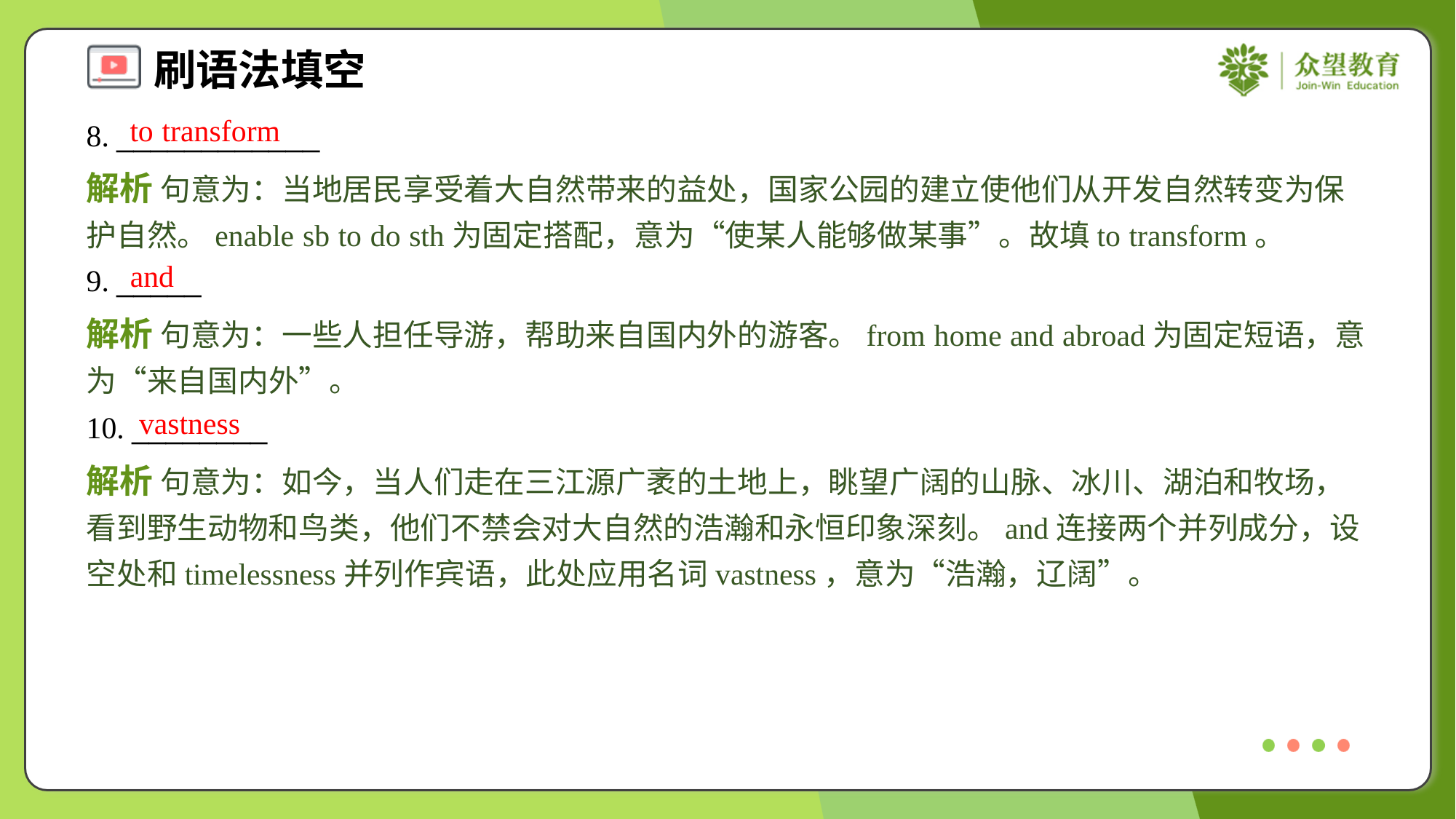

to transform
8. ____________
解析 句意为：当地居民享受着大自然带来的益处，国家公园的建立使他们从开发自然转变为保护自然。enable sb to do sth为固定搭配，意为“使某人能够做某事”。故填to transform。
and
9. _____
解析 句意为：一些人担任导游，帮助来自国内外的游客。from home and abroad为固定短语，意为“来自国内外”。
vastness
10. ________
解析 句意为：如今，当人们走在三江源广袤的土地上，眺望广阔的山脉、冰川、湖泊和牧场，看到野生动物和鸟类，他们不禁会对大自然的浩瀚和永恒印象深刻。and连接两个并列成分，设空处和timelessness并列作宾语，此处应用名词vastness，意为“浩瀚，辽阔”。